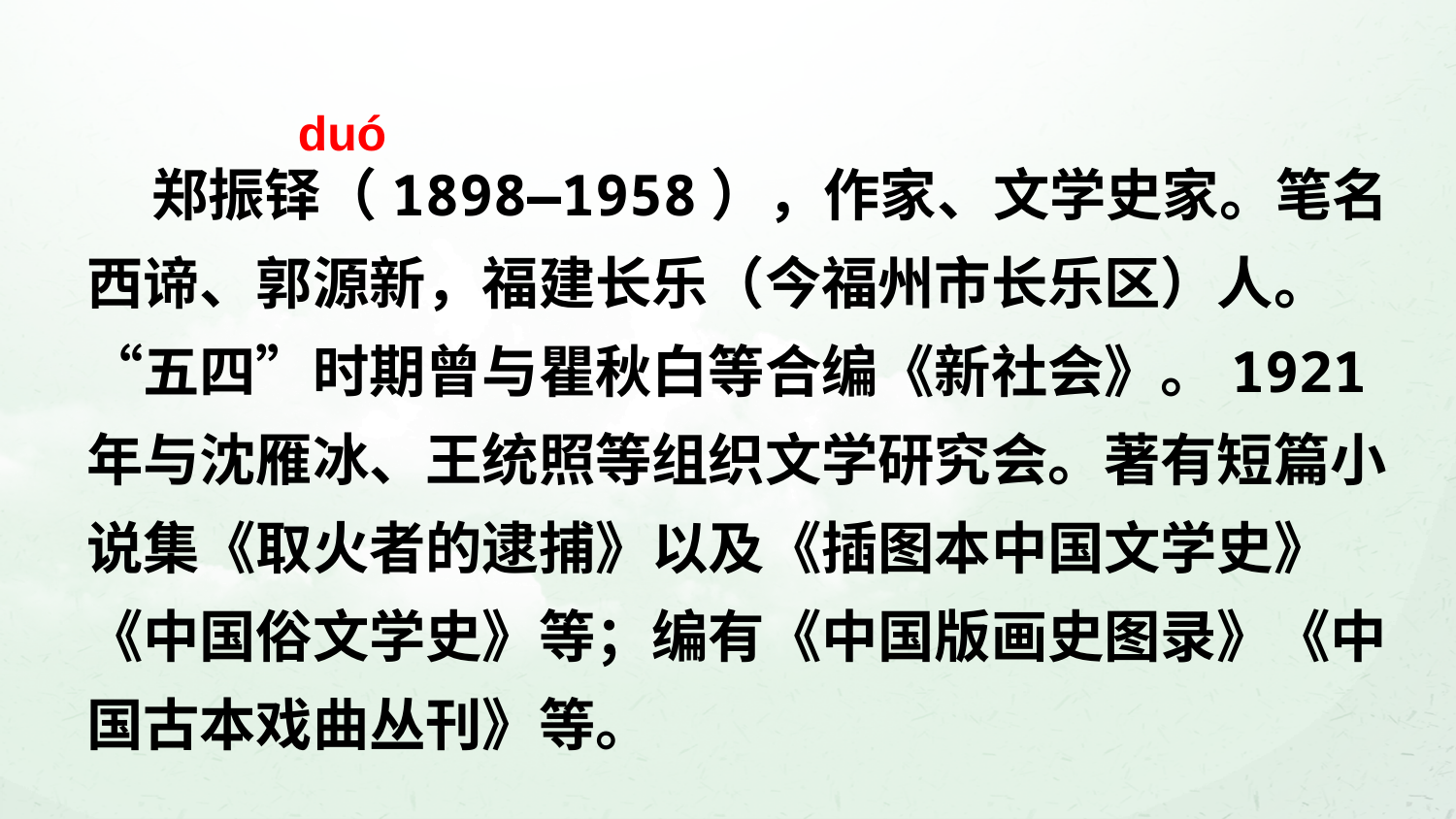

duó
    郑振铎（1898—1958），作家、文学史家。笔名西谛、郭源新，福建长乐（今福州市长乐区）人。“五四”时期曾与瞿秋白等合编《新社会》。1921年与沈雁冰、王统照等组织文学研究会。著有短篇小说集《取火者的逮捕》以及《插图本中国文学史》《中国俗文学史》等；编有《中国版画史图录》《中国古本戏曲丛刊》等。